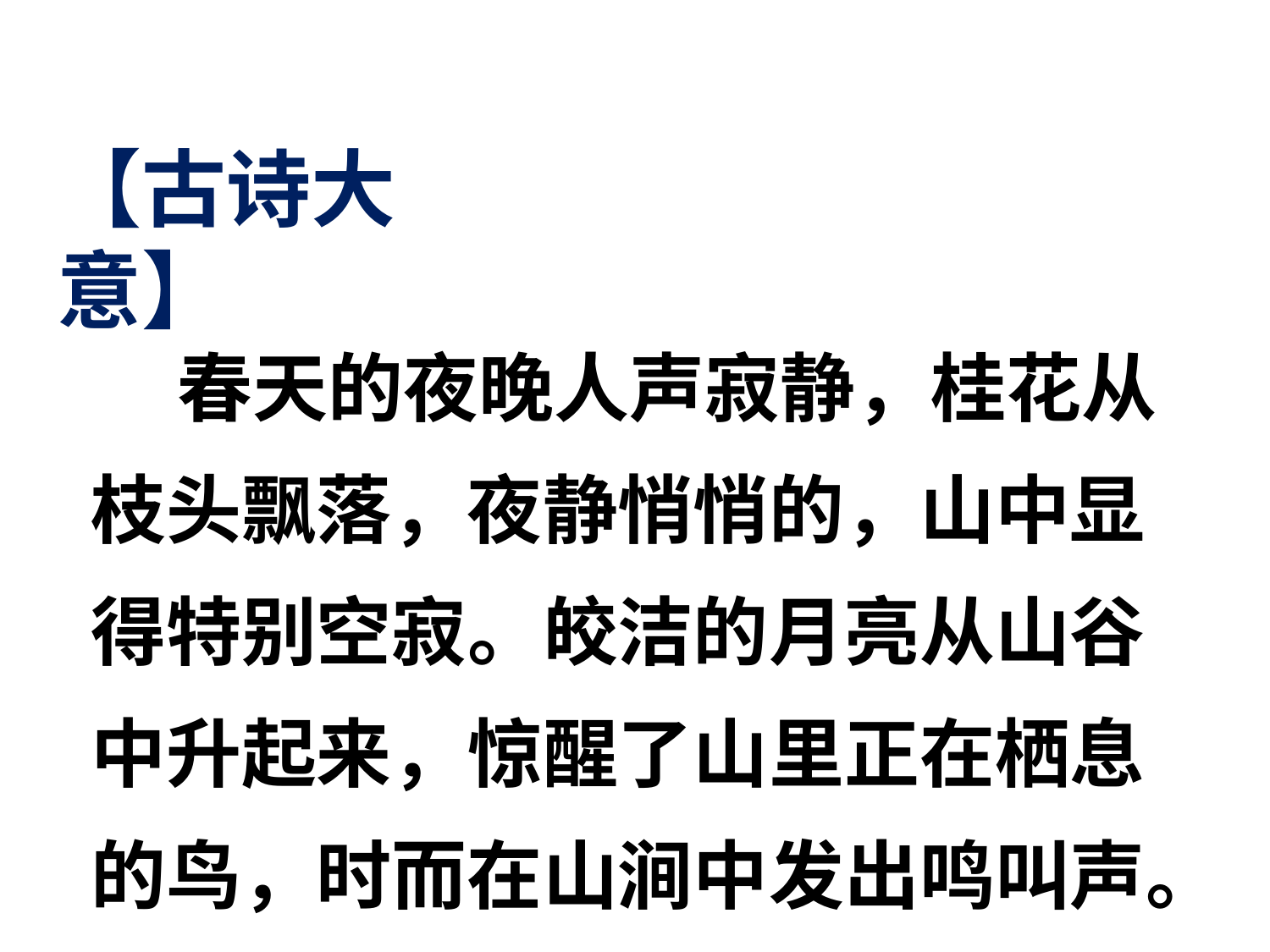

【古诗大意】
    春天的夜晚人声寂静，桂花从枝头飘落，夜静悄悄的，山中显得特别空寂。皎洁的月亮从山谷中升起来，惊醒了山里正在栖息的鸟，时而在山涧中发出鸣叫声。